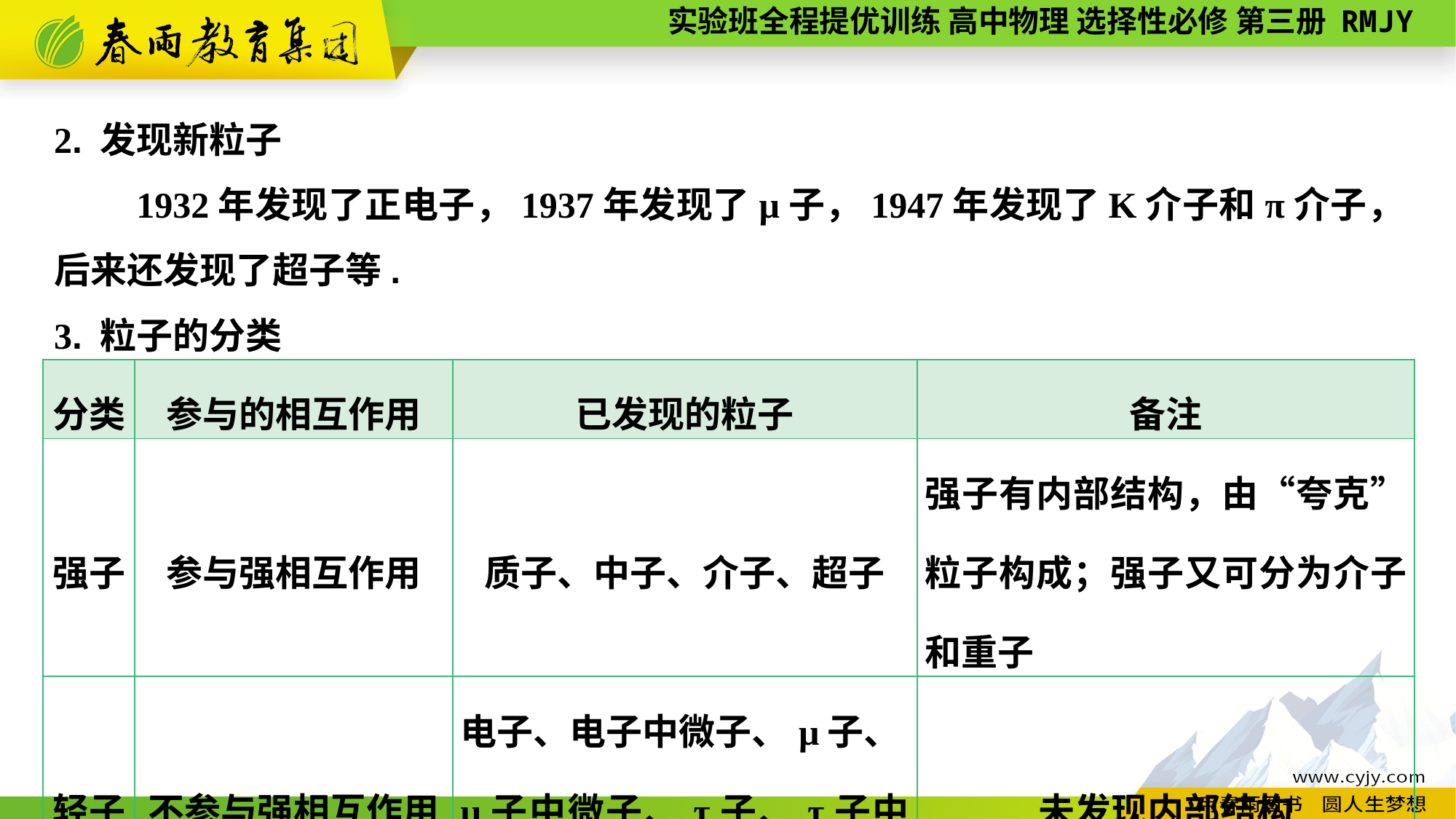

2. 发现新粒子
　　1932年发现了正电子，1937年发现了μ子，1947年发现了K介子和π介子，后来还发现了超子等.
3. 粒子的分类
| 分类 | 参与的相互作用 | 已发现的粒子 | 备注 |
| --- | --- | --- | --- |
| 强子 | 参与强相互作用 | 质子、中子、介子、超子 | 强子有内部结构，由“夸克”粒子构成；强子又可分为介子和重子 |
| 轻子 | 不参与强相互作用 | 电子、电子中微子、μ子、μ子中微子、τ子、τ子中微子 | 未发现内部结构 |